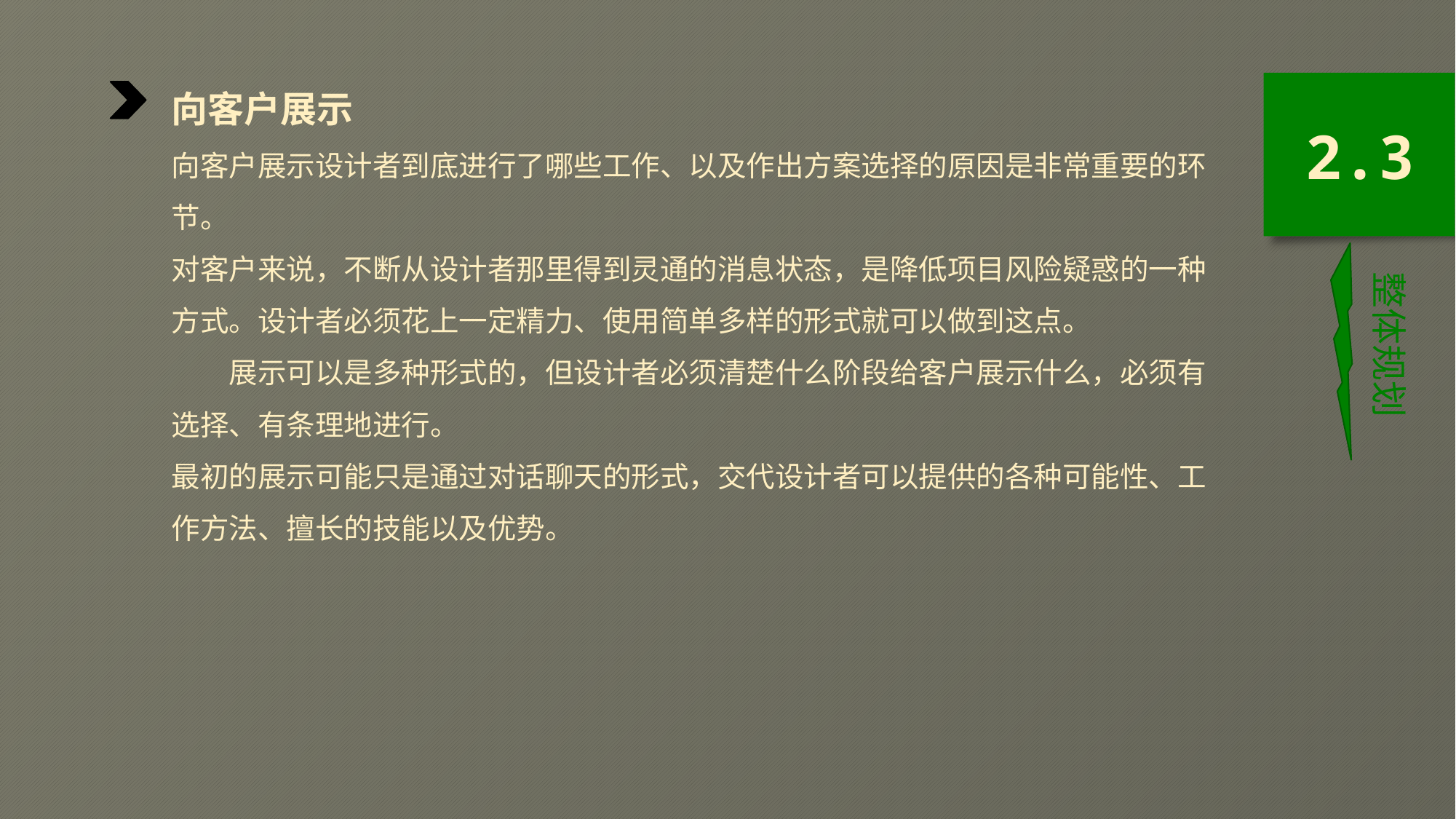

向客户展示
向客户展示设计者到底进行了哪些工作、以及作出方案选择的原因是非常重要的环节。
对客户来说，不断从设计者那里得到灵通的消息状态，是降低项目风险疑惑的一种方式。设计者必须花上一定精力、使用简单多样的形式就可以做到这点。
　　展示可以是多种形式的，但设计者必须清楚什么阶段给客户展示什么，必须有选择、有条理地进行。
最初的展示可能只是通过对话聊天的形式，交代设计者可以提供的各种可能性、工作方法、擅长的技能以及优势。

2.3

整体规划